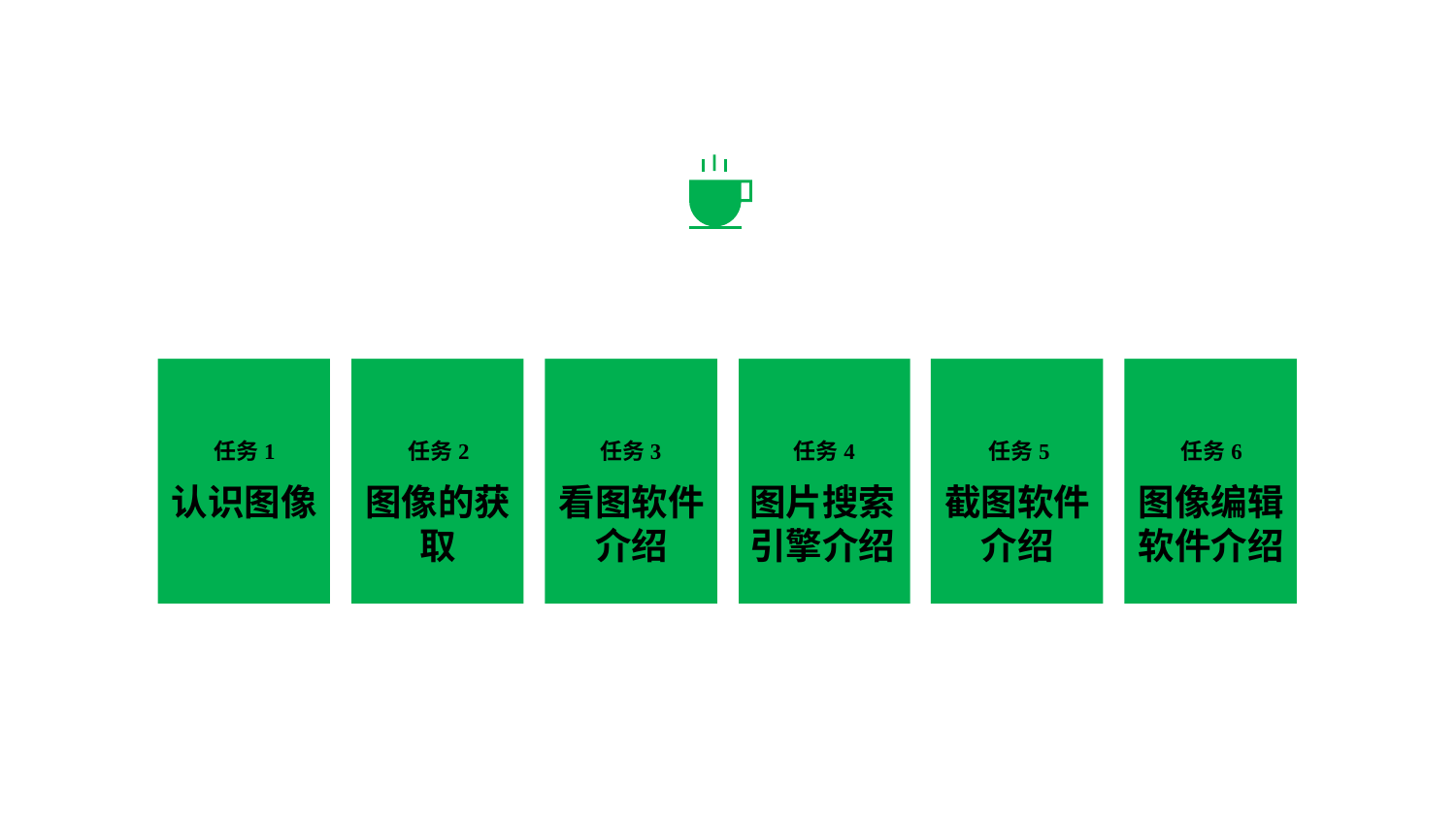

任务1
认识图像
任务2
图像的获取
任务3
看图软件介绍
任务4
图片搜索引擎介绍
任务5
截图软件介绍
任务6
图像编辑软件介绍